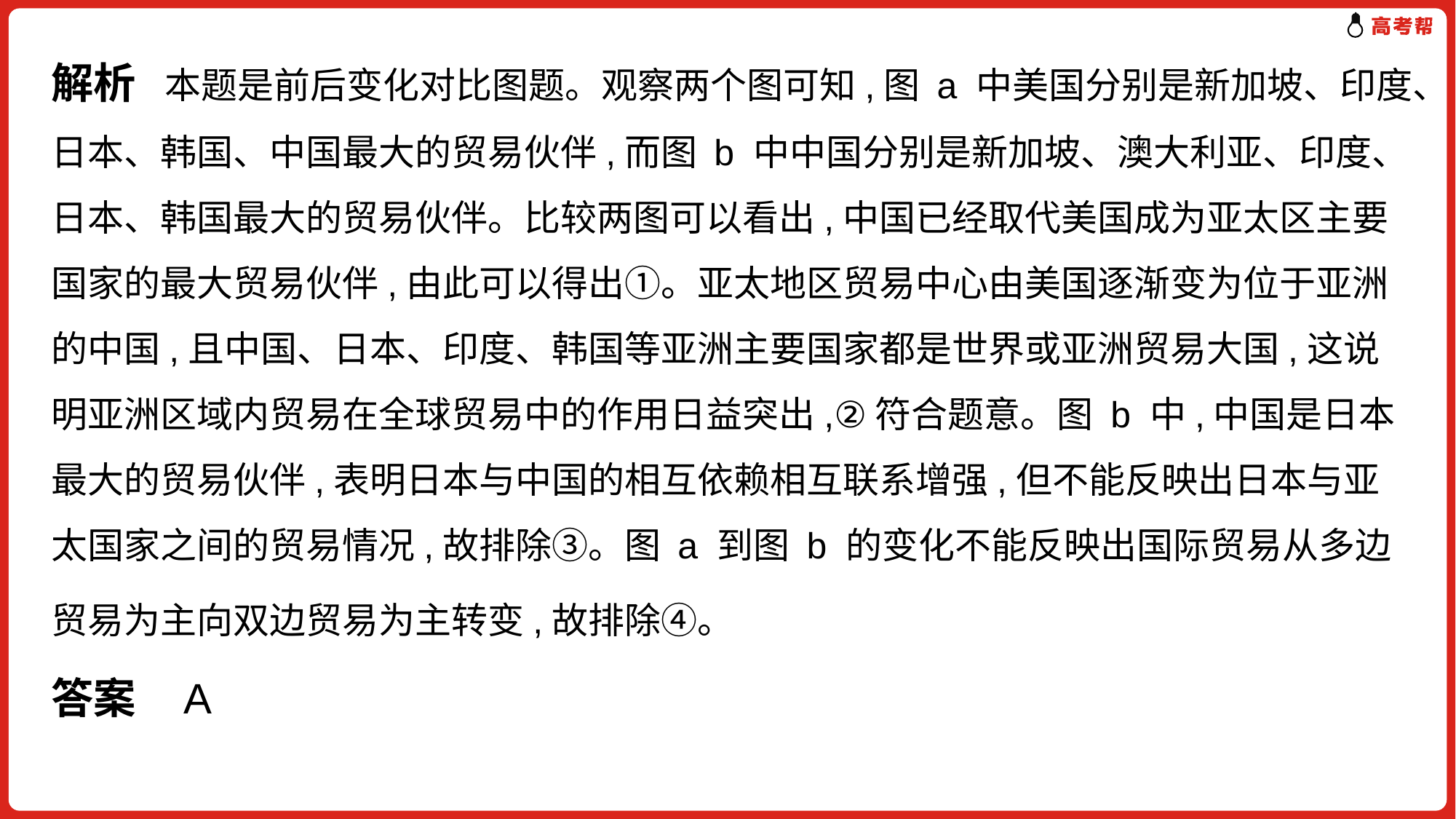

# 解析   本题是前后变化对比图题。观察两个图可知,图 a 中美国分别是新加坡、印度、日本、韩国、中国最大的贸易伙伴,而图 b 中中国分别是新加坡、澳大利亚、印度、日本、韩国最大的贸易伙伴。比较两图可以看出,中国已经取代美国成为亚太区主要国家的最大贸易伙伴,由此可以得出①。亚太地区贸易中心由美国逐渐变为位于亚洲的中国,且中国、日本、印度、韩国等亚洲主要国家都是世界或亚洲贸易大国,这说明亚洲区域内贸易在全球贸易中的作用日益突出,②符合题意。图 b 中,中国是日本最大的贸易伙伴,表明日本与中国的相互依赖相互联系增强,但不能反映出日本与亚太国家之间的贸易情况,故排除③。图 a 到图 b 的变化不能反映出国际贸易从多边贸易为主向双边贸易为主转变,故排除④。
答案    A